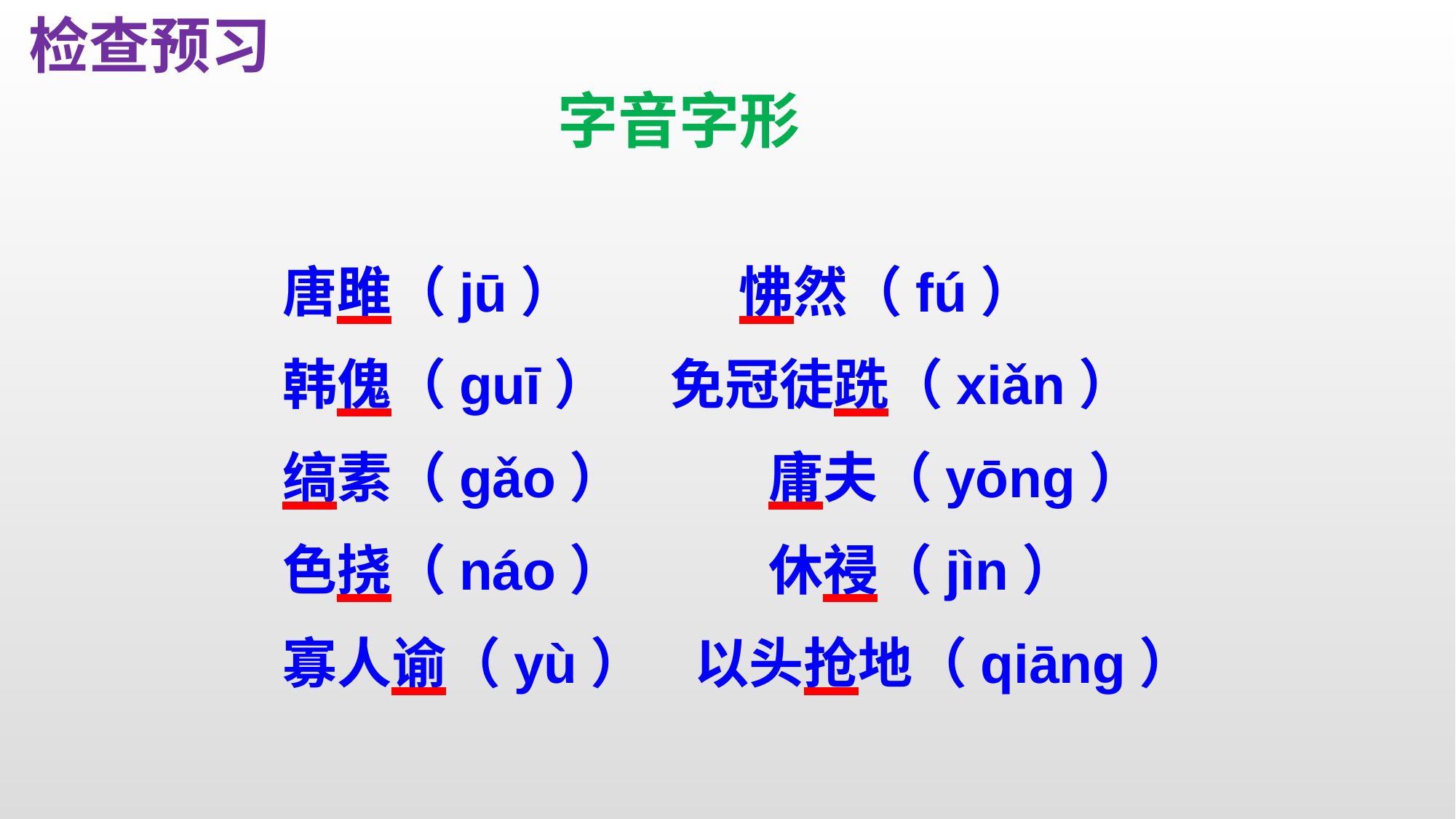

检查预习

字音字形
唐雎（jū）　　　怫然（fú）
韩傀（guī）     免冠徒跣（xiǎn）
缟素（gǎo）	    庸夫（yōng）
色挠（náo）	    休祲（jìn）
寡人谕（yù）    以头抢地（qiāng）